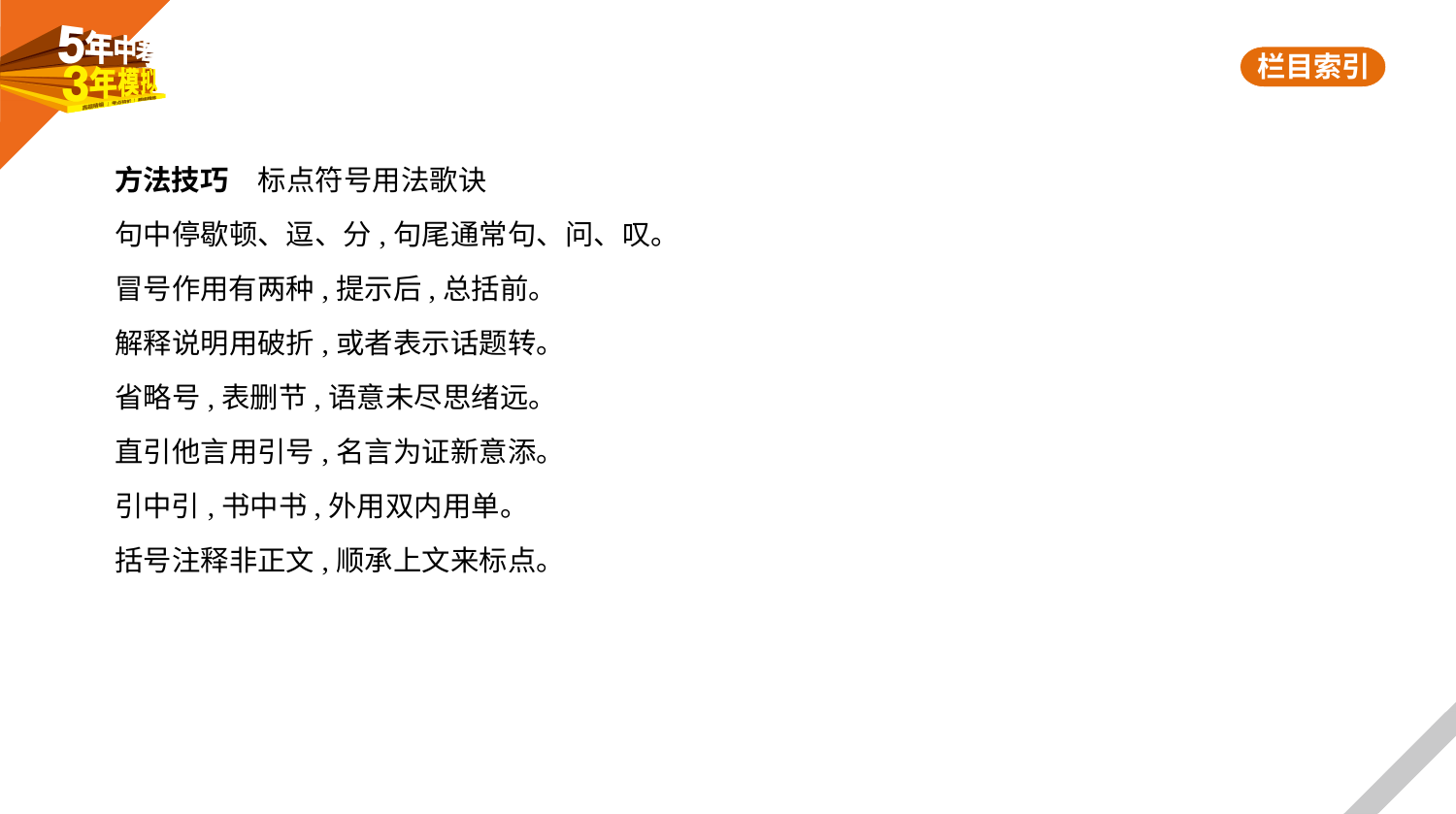

方法技巧　标点符号用法歌诀
句中停歇顿、逗、分,句尾通常句、问、叹。
冒号作用有两种,提示后,总括前。
解释说明用破折,或者表示话题转。
省略号,表删节,语意未尽思绪远。
直引他言用引号,名言为证新意添。
引中引,书中书,外用双内用单。
括号注释非正文,顺承上文来标点。